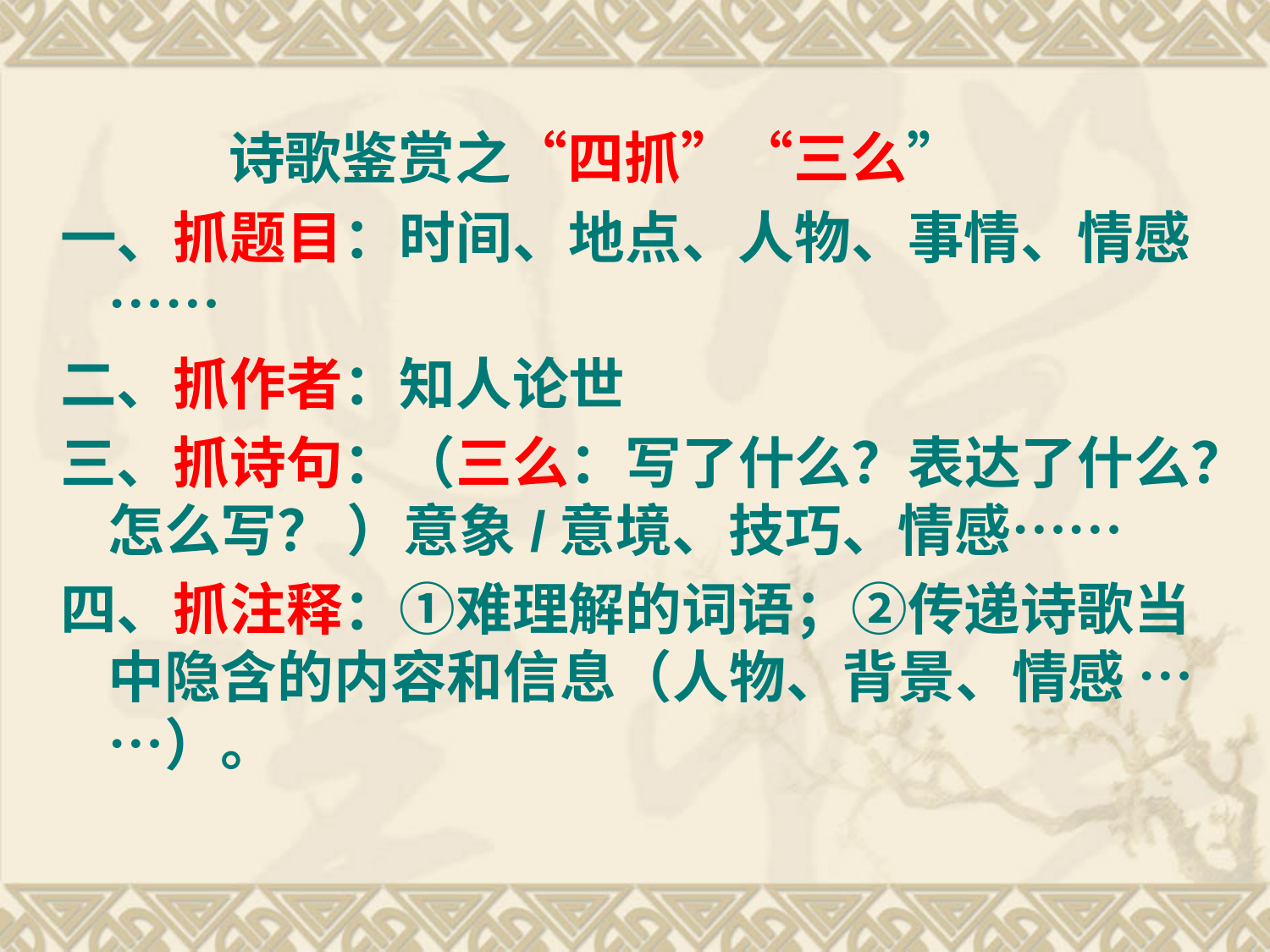

诗歌鉴赏之“四抓”“三么”
一、抓题目：时间、地点、人物、事情、情感……
二、抓作者：知人论世
三、抓诗句：（三么：写了什么？表达了什么？怎么写？ ）意象/意境、技巧、情感……
四、抓注释：①难理解的词语；②传递诗歌当中隐含的内容和信息（人物、背景、情感 ……）。